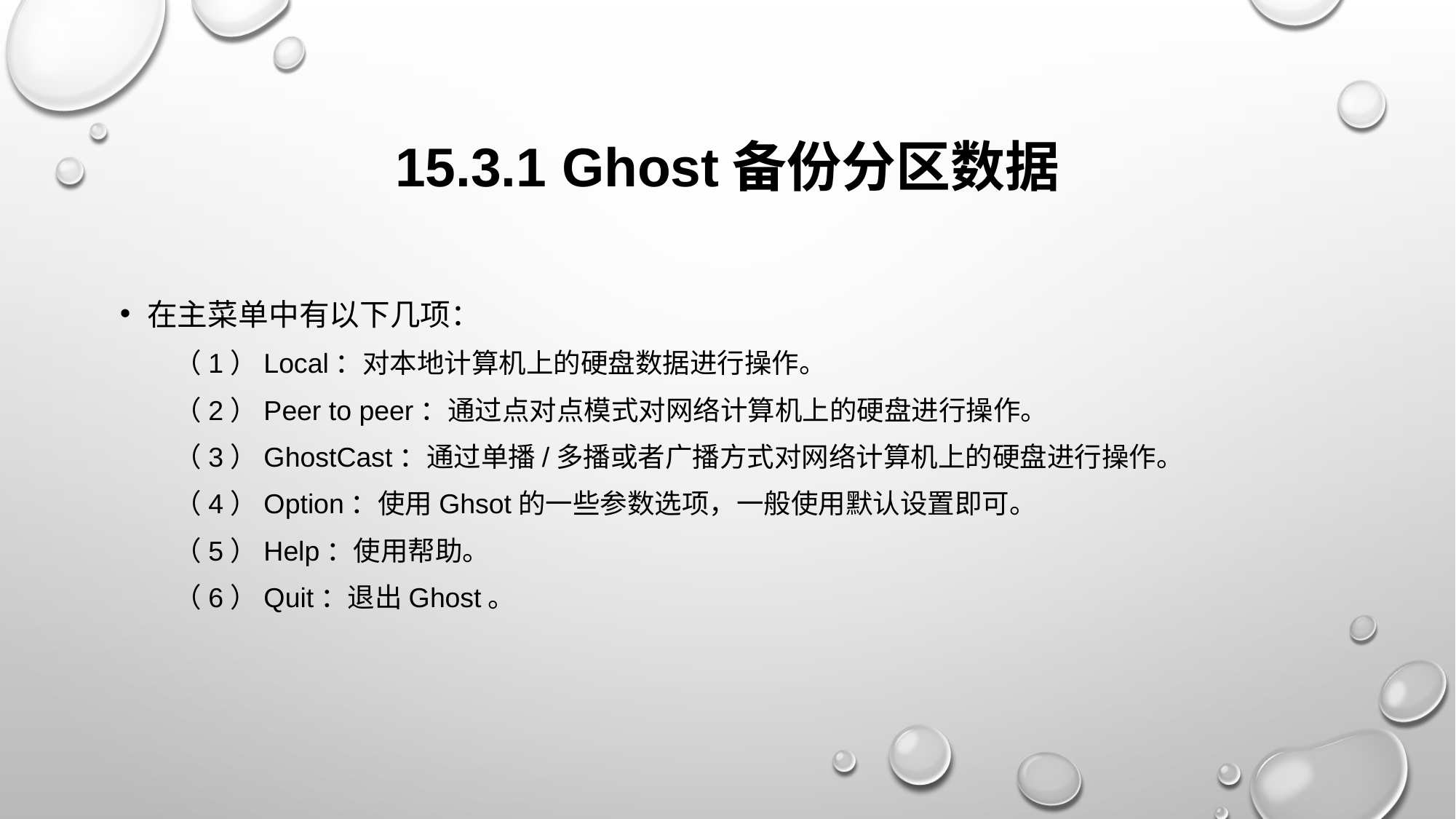

# 15.3.1 Ghost备份分区数据
在主菜单中有以下几项：
（1）Local：对本地计算机上的硬盘数据进行操作。
（2）Peer to peer：通过点对点模式对网络计算机上的硬盘进行操作。
（3）GhostCast：通过单播/多播或者广播方式对网络计算机上的硬盘进行操作。
（4）Option：使用Ghsot的一些参数选项，一般使用默认设置即可。
（5）Help：使用帮助。
（6）Quit：退出Ghost。